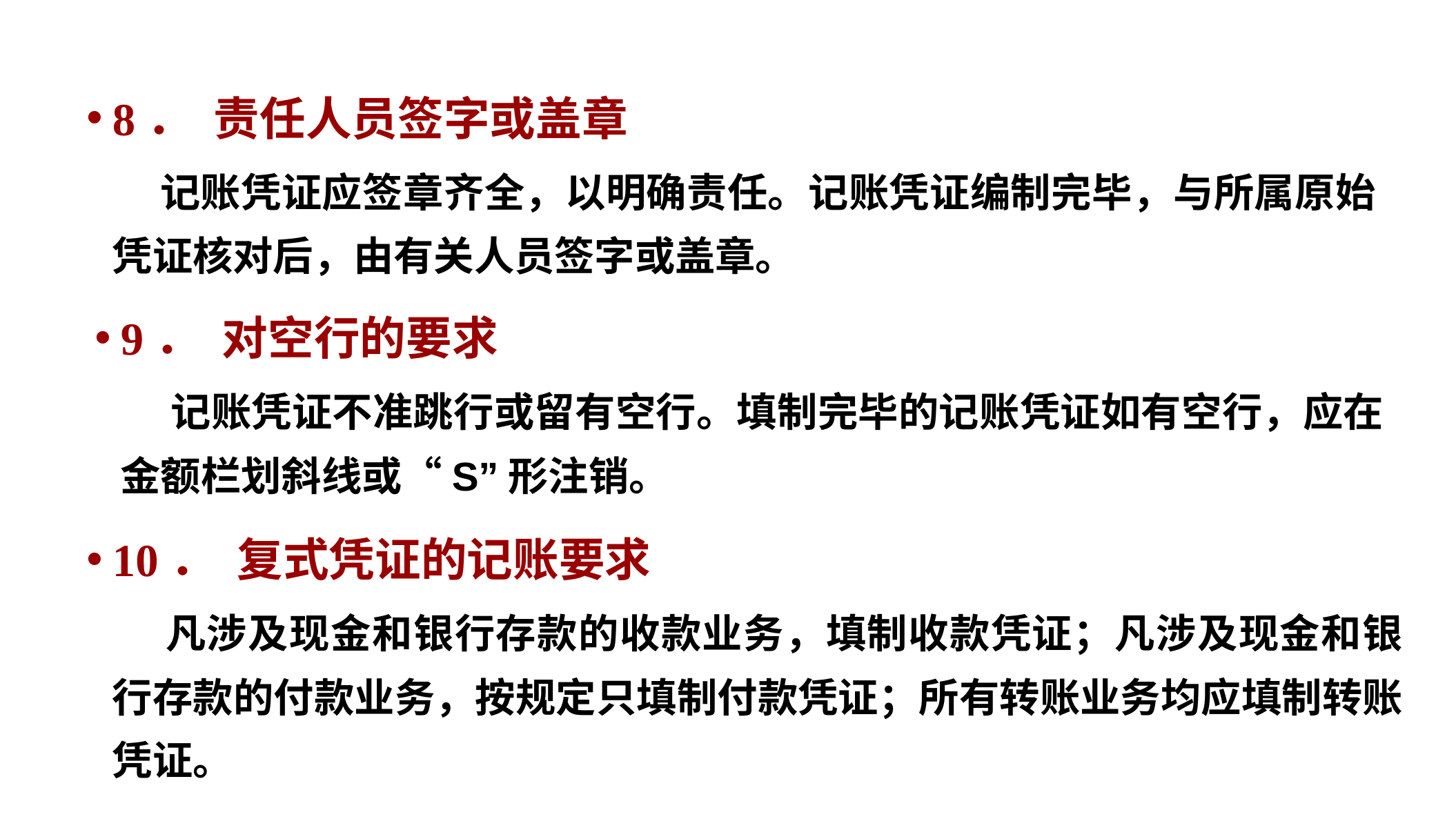

8．  责任人员签字或盖章
      记账凭证应签章齐全，以明确责任。记账凭证编制完毕，与所属原始凭证核对后，由有关人员签字或盖章。
9．  对空行的要求
      记账凭证不准跳行或留有空行。填制完毕的记账凭证如有空行，应在金额栏划斜线或“S”形注销。
10．  复式凭证的记账要求
      凡涉及现金和银行存款的收款业务，填制收款凭证；凡涉及现金和银行存款的付款业务，按规定只填制付款凭证；所有转账业务均应填制转账凭证。